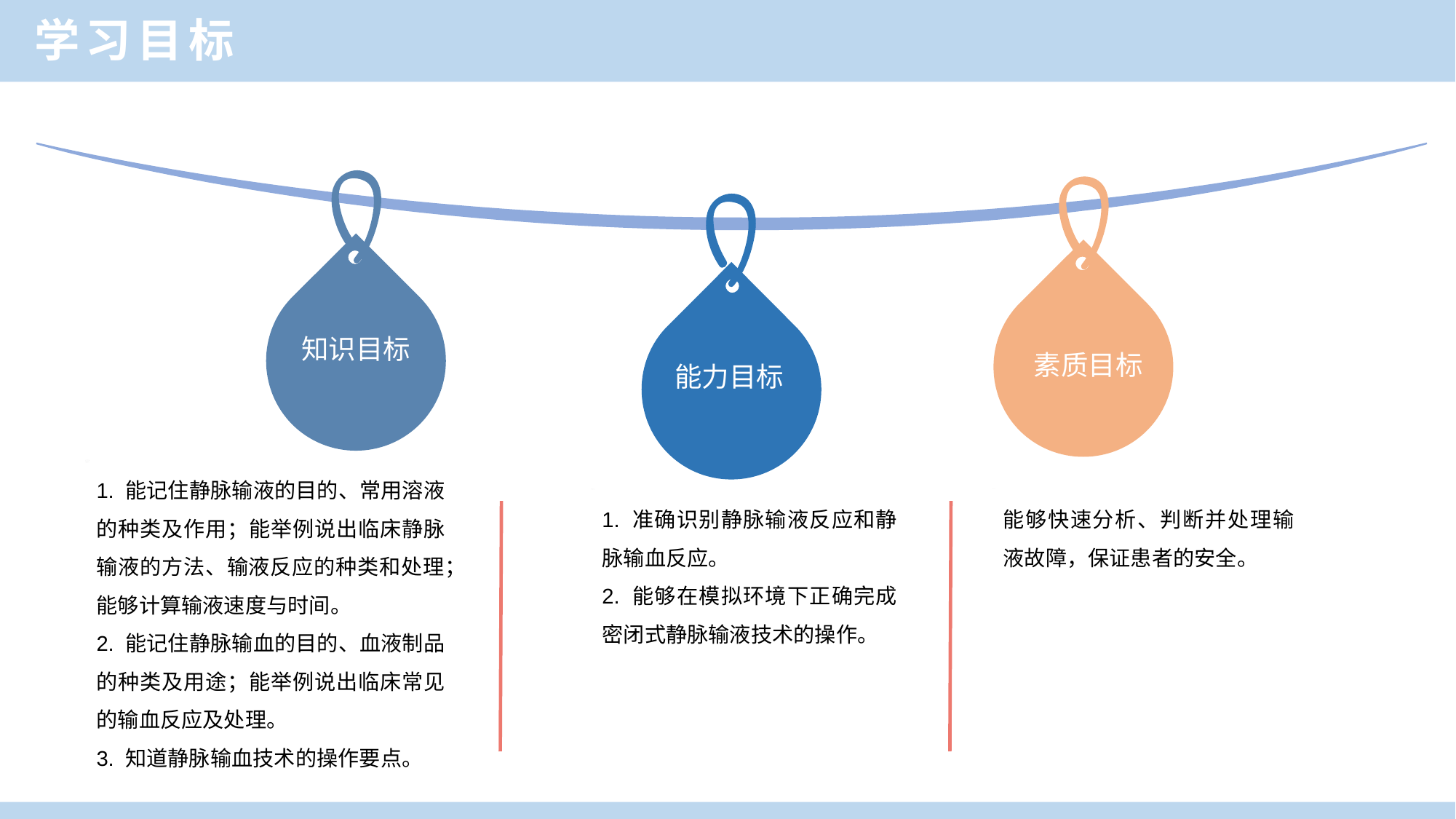

学习目标

知识目标

素质目标

能力目标
1. 能记住静脉输液的目的、常用溶液的种类及作用；能举例说出临床静脉输液的方法、输液反应的种类和处理；能够计算输液速度与时间。
2. 能记住静脉输血的目的、血液制品的种类及用途；能举例说出临床常见的输血反应及处理。
3. 知道静脉输血技术的操作要点。
1. 准确识别静脉输液反应和静脉输血反应。
2. 能够在模拟环境下正确完成密闭式静脉输液技术的操作。
能够快速分析、判断并处理输液故障，保证患者的安全。